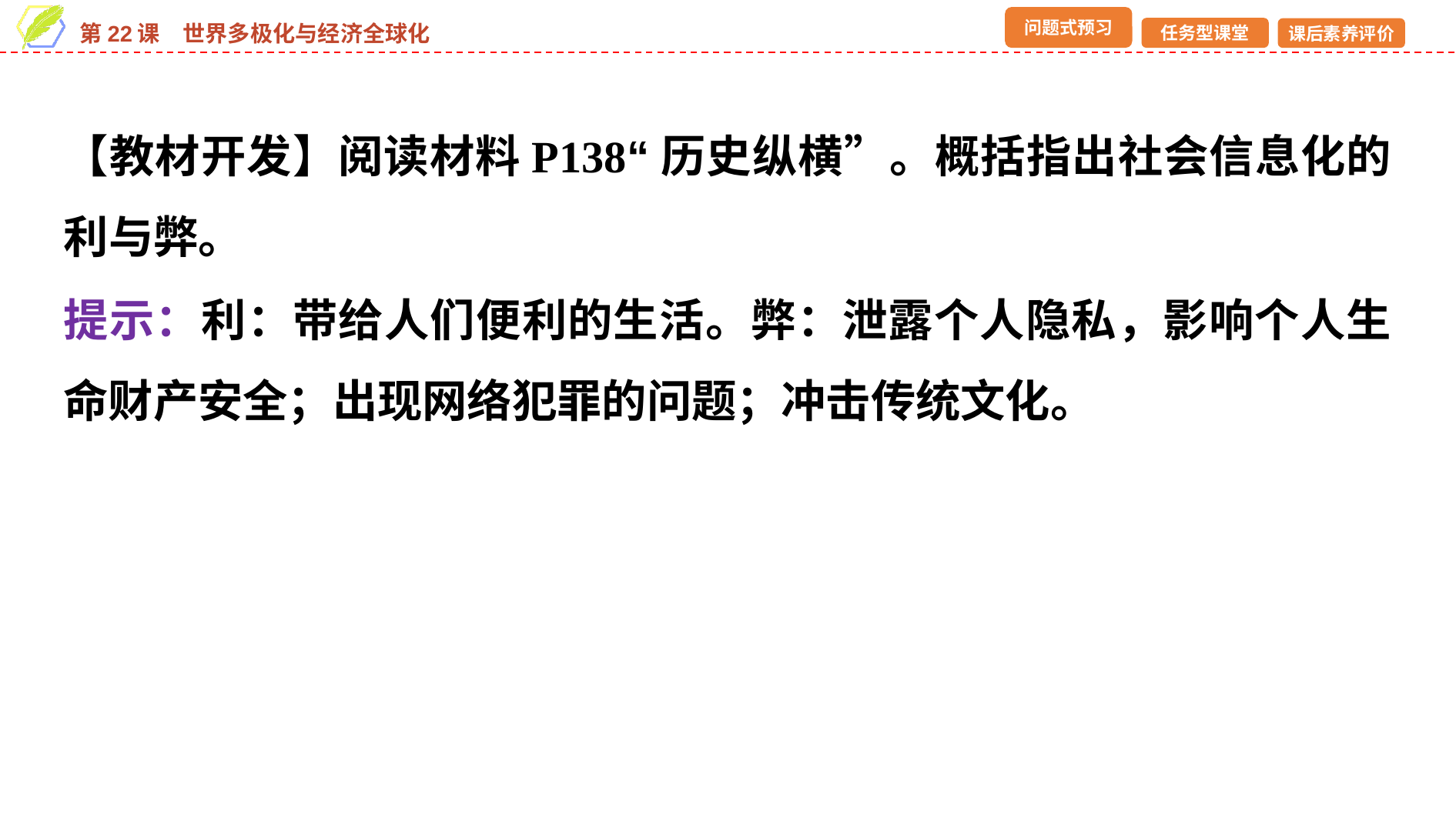

【教材开发】阅读材料P138“历史纵横”。概括指出社会信息化的利与弊。
提示：利：带给人们便利的生活。弊：泄露个人隐私，影响个人生命财产安全；出现网络犯罪的问题；冲击传统文化。